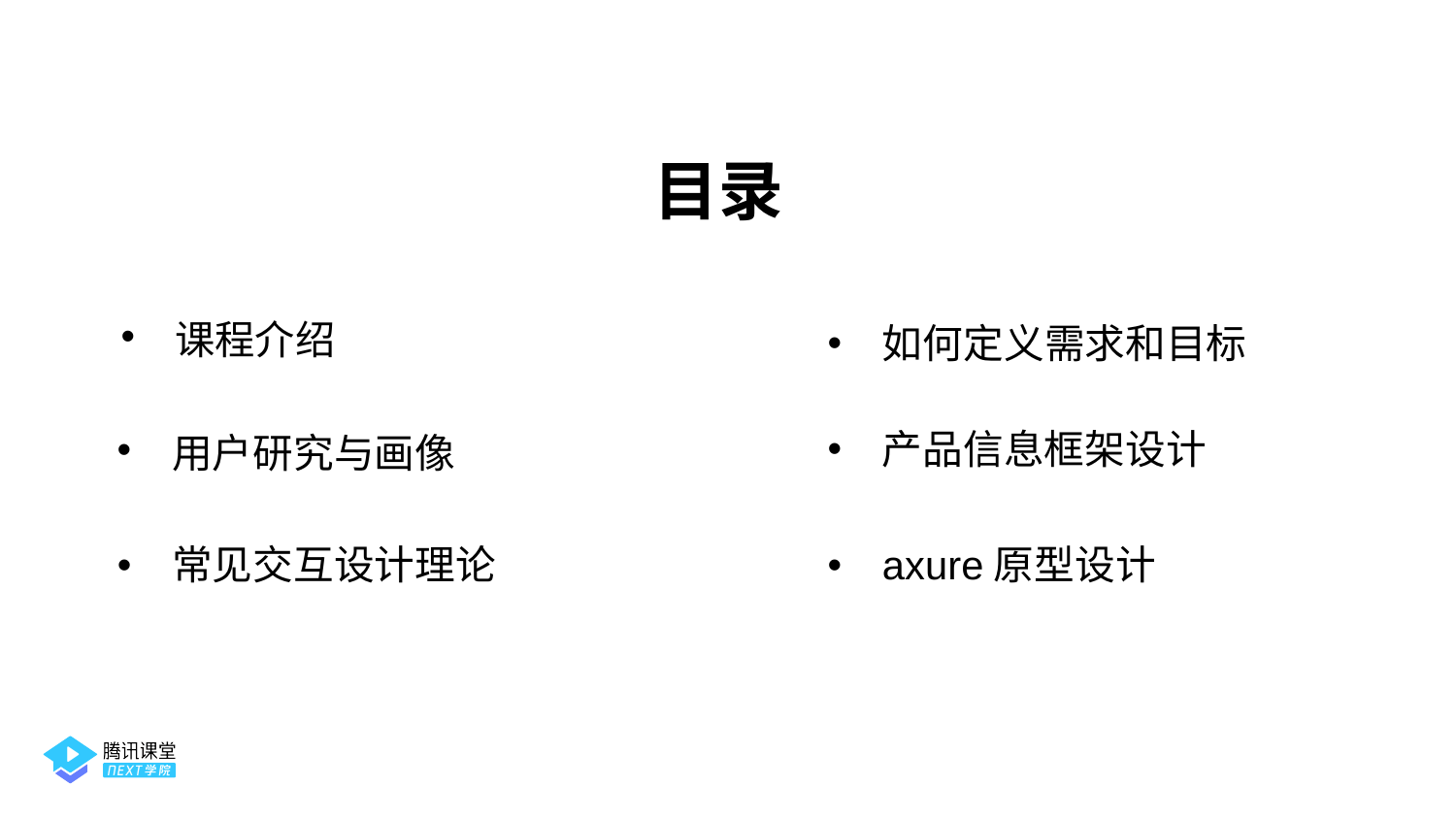

目录
如何定义需求和目标
课程介绍
产品信息框架设计
用户研究与画像
axure原型设计
常见交互设计理论